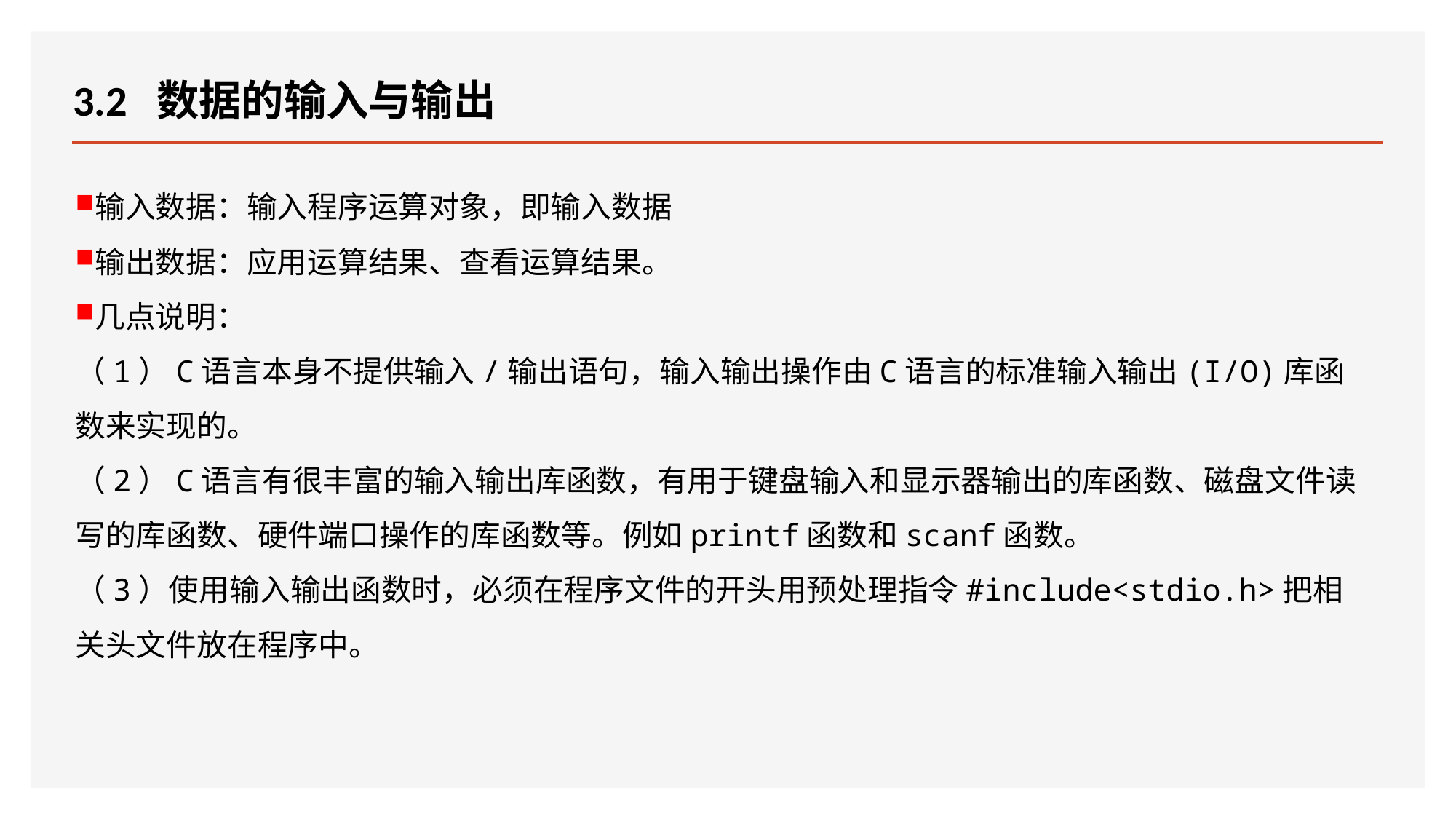

# 3.2  数据的输入与输出
输入数据：输入程序运算对象，即输入数据
输出数据：应用运算结果、查看运算结果。
几点说明：
（1）C语言本身不提供输入/输出语句，输入输出操作由C语言的标准输入输出(I/O)库函数来实现的。
（2）C语言有很丰富的输入输出库函数，有用于键盘输入和显示器输出的库函数、磁盘文件读写的库函数、硬件端口操作的库函数等。例如printf函数和scanf函数。
（3）使用输入输出函数时，必须在程序文件的开头用预处理指令#include<stdio.h>把相关头文件放在程序中。